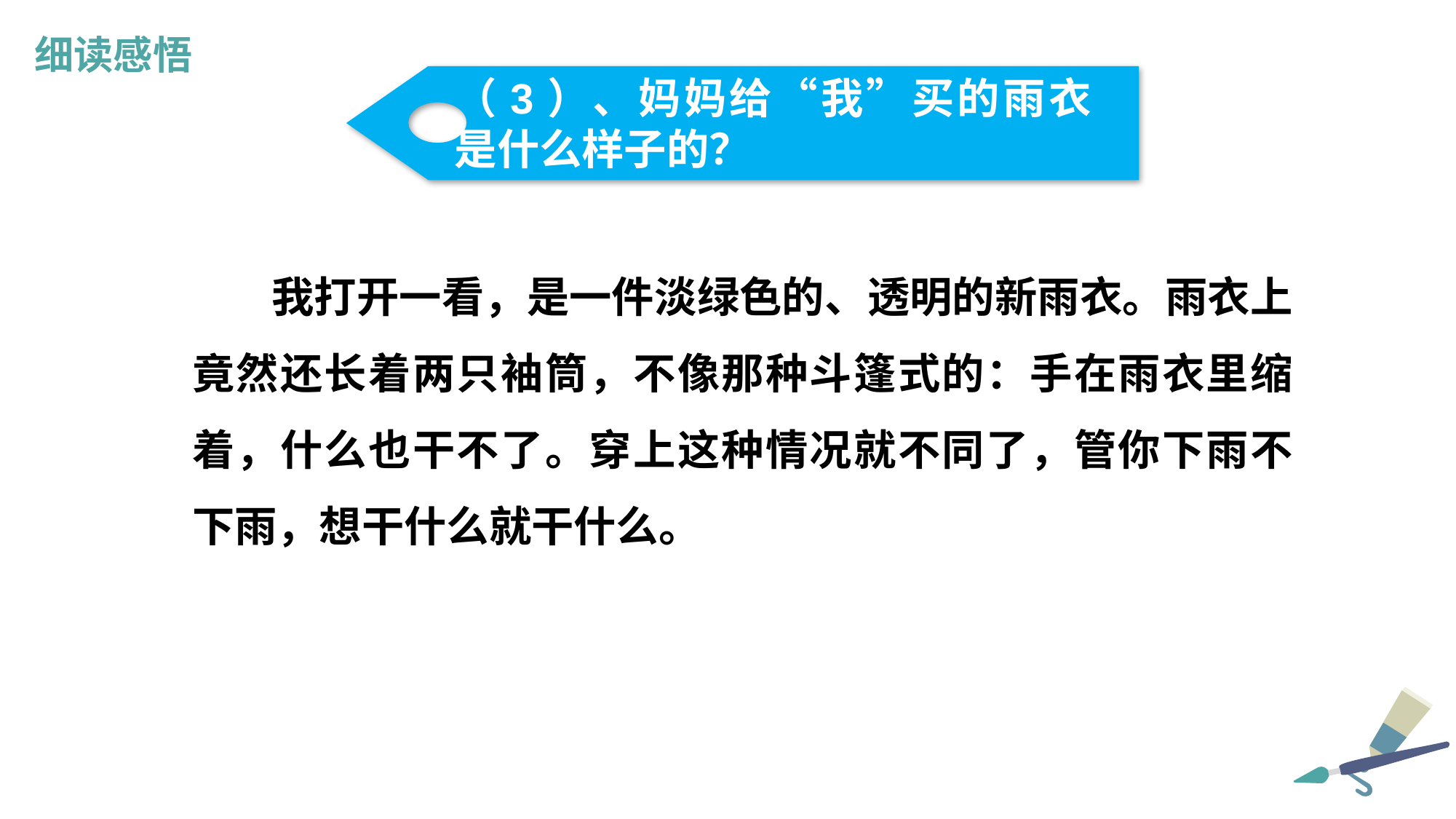

细读感悟

（3）、妈妈给“我”买的雨衣是什么样子的？
       我打开一看，是一件淡绿色的、透明的新雨衣。雨衣上竟然还长着两只袖筒，不像那种斗篷式的：手在雨衣里缩着，什么也干不了。穿上这种情况就不同了，管你下雨不下雨，想干什么就干什么。